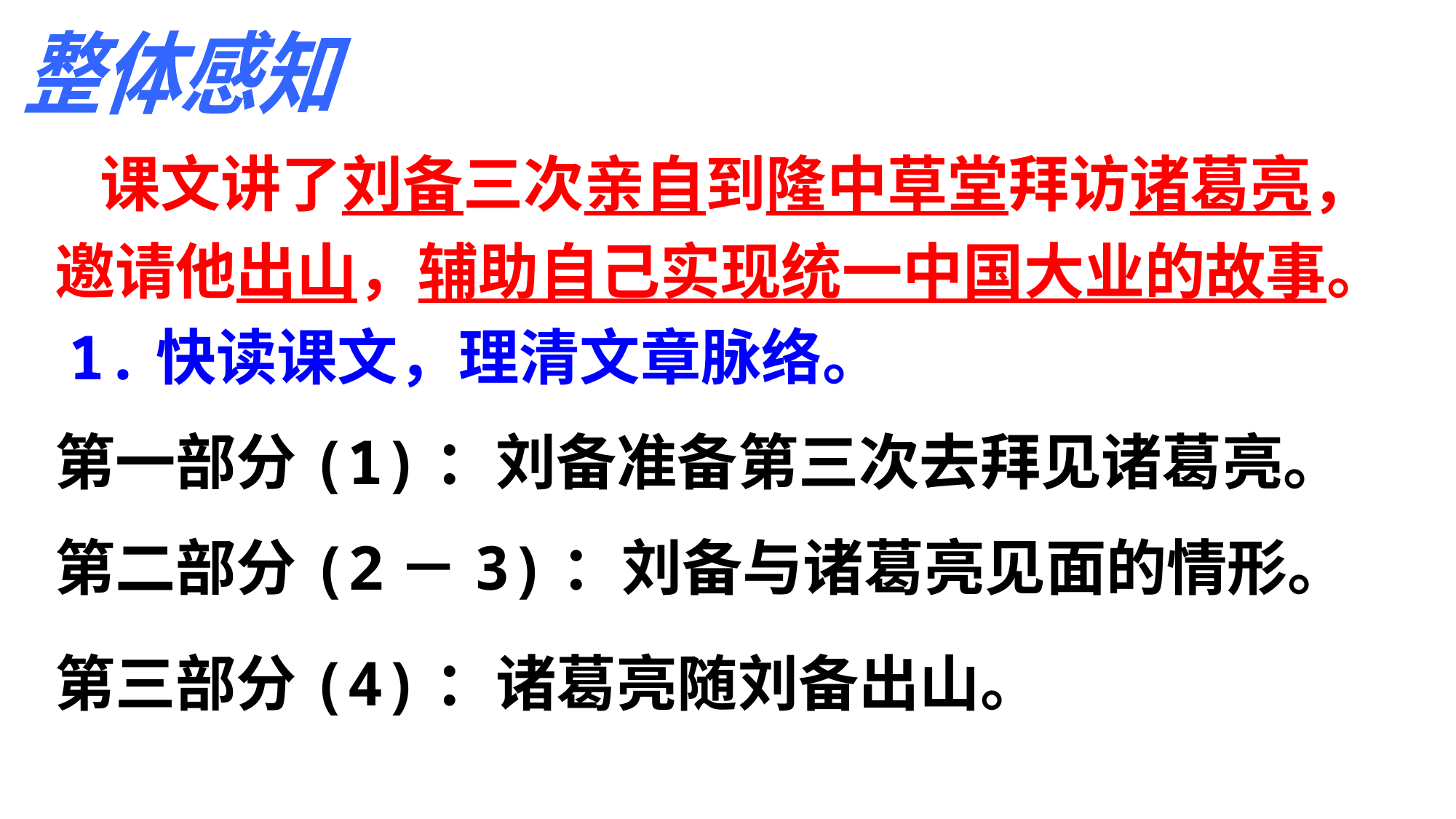

整体感知
 课文讲了刘备三次亲自到隆中草堂拜访诸葛亮，邀请他出山，辅助自己实现统一中国大业的故事。
1.快读课文，理清文章脉络。
第一部分(1)：刘备准备第三次去拜见诸葛亮。
第二部分(2－3)：刘备与诸葛亮见面的情形。
第三部分(4)：诸葛亮随刘备出山。